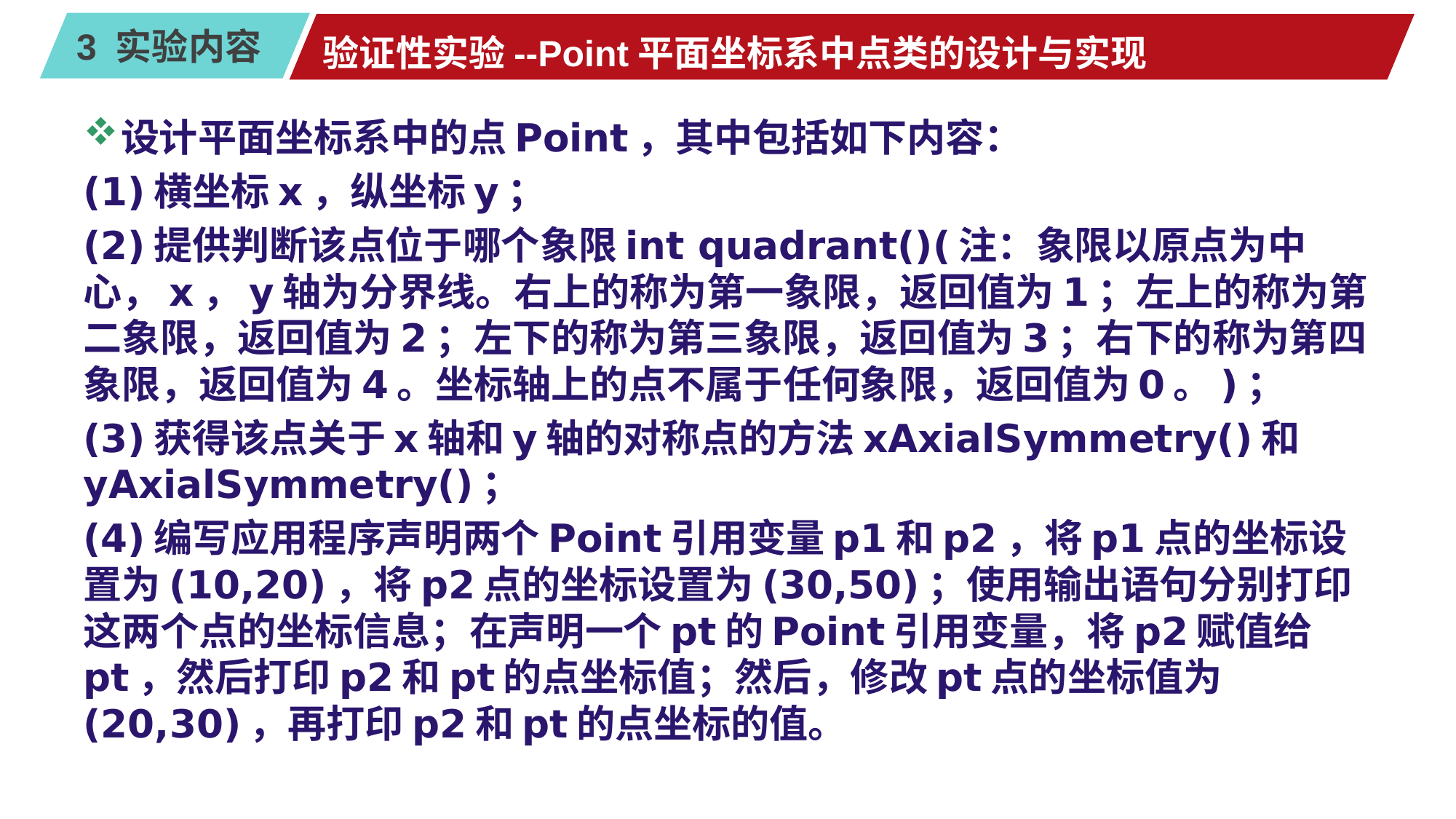

# 验证性实验--Point平面坐标系中点类的设计与实现
设计平面坐标系中的点Point，其中包括如下内容：
(1)横坐标x，纵坐标y；
(2)提供判断该点位于哪个象限int quadrant()(注：象限以原点为中心，x，y轴为分界线。右上的称为第一象限，返回值为1；左上的称为第二象限，返回值为2；左下的称为第三象限，返回值为3；右下的称为第四象限，返回值为4。坐标轴上的点不属于任何象限，返回值为0。)；
(3)获得该点关于x轴和y轴的对称点的方法xAxialSymmetry()和yAxialSymmetry()；
(4)编写应用程序声明两个Point引用变量p1和p2，将p1点的坐标设置为(10,20)，将p2点的坐标设置为(30,50)；使用输出语句分别打印这两个点的坐标信息；在声明一个pt的Point引用变量，将p2赋值给pt，然后打印p2和pt的点坐标值；然后，修改pt点的坐标值为(20,30)，再打印p2和pt的点坐标的值。